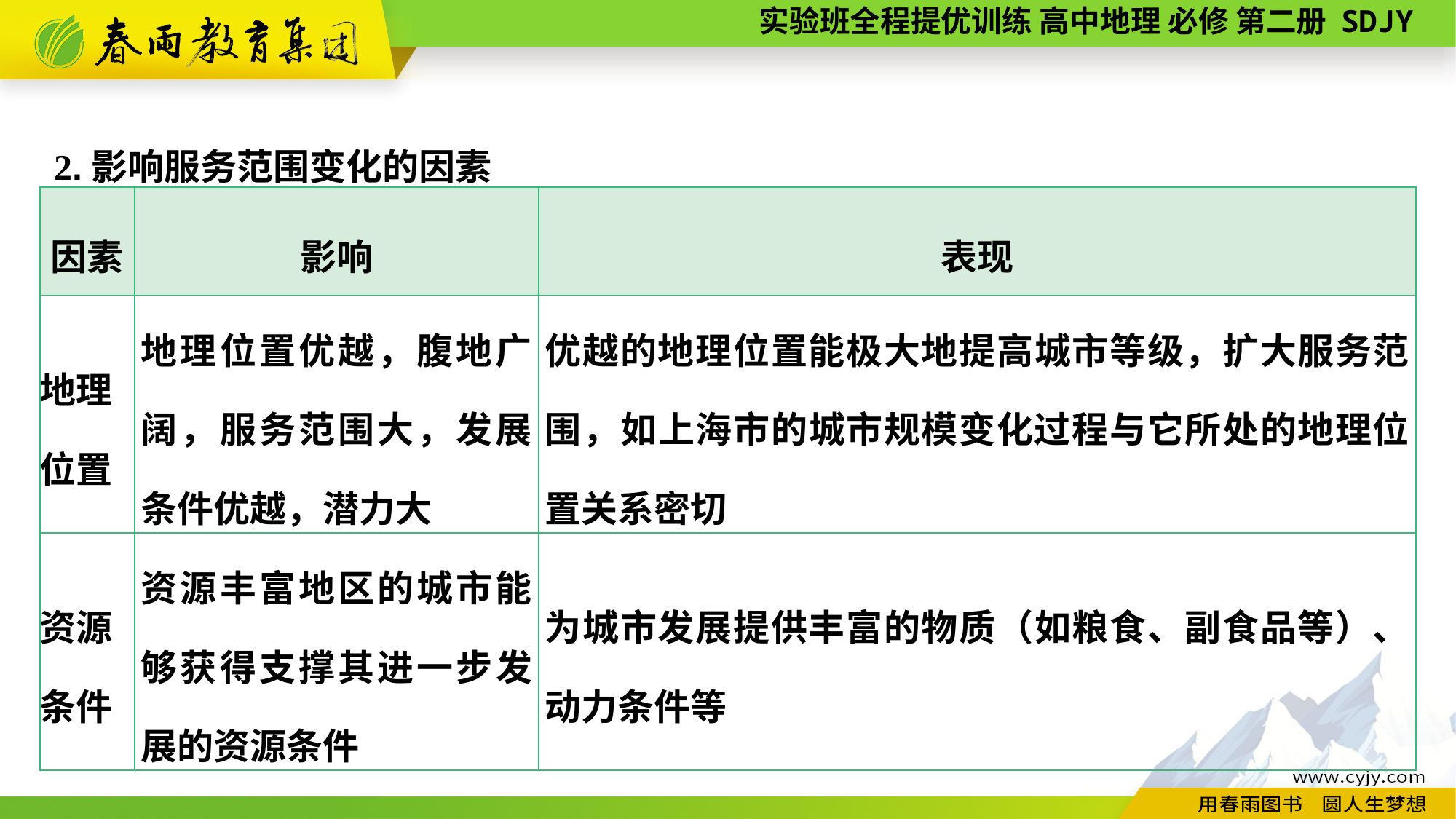

2.影响服务范围变化的因素
| 因素 | 影响 | 表现 |
| --- | --- | --- |
| 地理 位置 | 地理位置优越，腹地广阔，服务范围大，发展条件优越，潜力大 | 优越的地理位置能极大地提高城市等级，扩大服务范围，如上海市的城市规模变化过程与它所处的地理位置关系密切 |
| 资源 条件 | 资源丰富地区的城市能够获得支撑其进一步发展的资源条件 | 为城市发展提供丰富的物质（如粮食、副食品等）、动力条件等 |